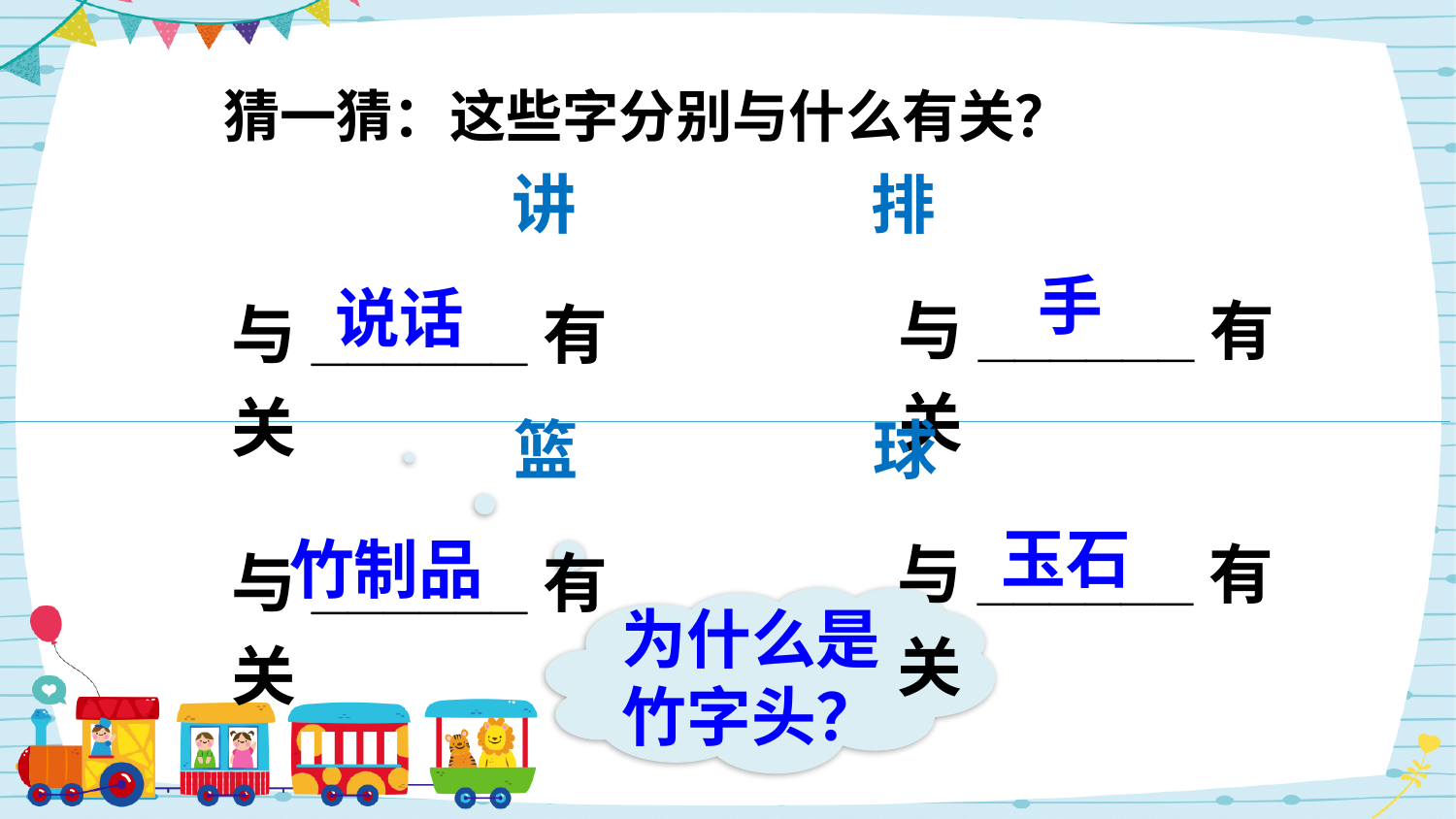

猜一猜：这些字分别与什么有关？
讲                    排
手
与______有关
说话
与______有关
篮                    球
与______有关
玉石
与______有关
竹制品
为什么是竹字头？